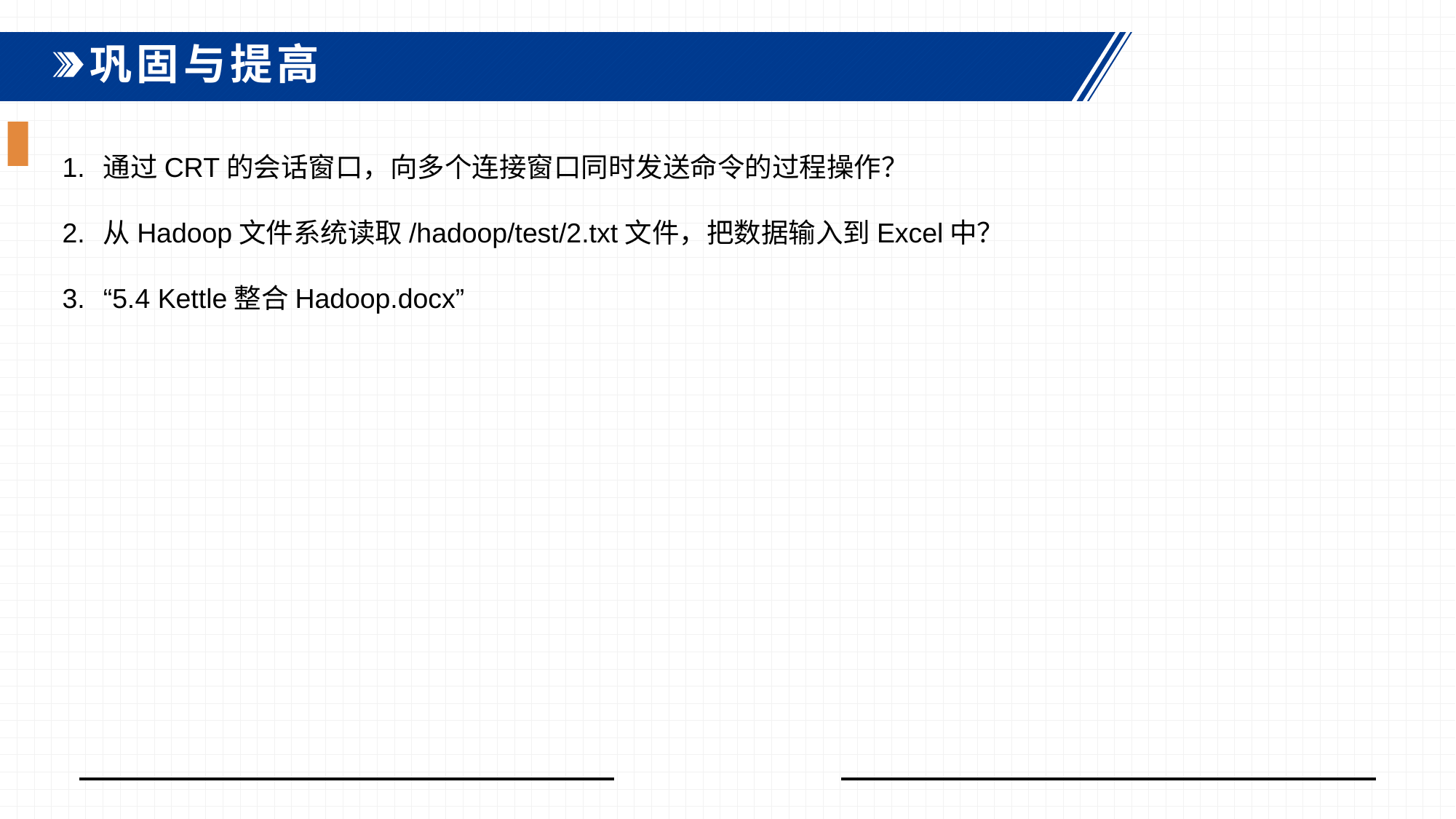

巩固与提高
通过CRT的会话窗口，向多个连接窗口同时发送命令的过程操作？
从Hadoop文件系统读取/hadoop/test/2.txt文件，把数据输入到Excel中？
“5.4 Kettle整合Hadoop.docx”